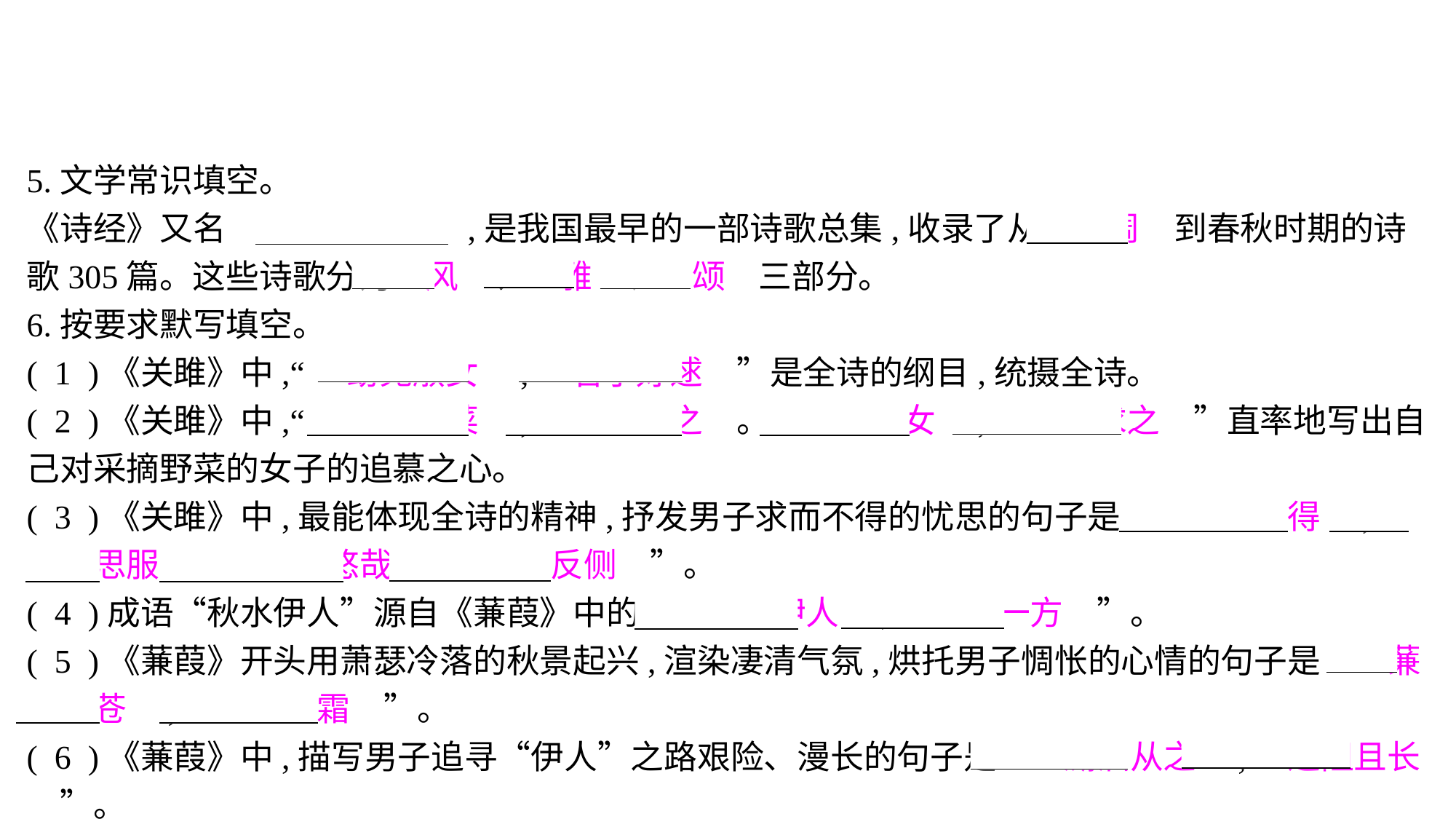

5.文学常识填空。
《诗经》又名　《诗三百》　,是我国最早的一部诗歌总集,收录了从　西周　到春秋时期的诗歌305篇。这些诗歌分为　风　、　雅　、　颂　三部分。
6.按要求默写填空。
(  1  )《关雎》中,“　窈窕淑女　,　君子好逑　”是全诗的纲目,统摄全诗。
(  2  )《关雎》中,“　参差荇菜　,　左右流之　。　窈窕淑女　,　寤寐求之　”直率地写出自己对采摘野菜的女子的追慕之心。
(  3  )《关雎》中,最能体现全诗的精神,抒发男子求而不得的忧思的句子是“　求之不得　,　寤寐思服　。　悠哉悠哉　,　辗转反侧　”。
(  4  )成语“秋水伊人”源自《蒹葭》中的“　所谓伊人　,　在水一方　”。
(  5  )《蒹葭》开头用萧瑟冷落的秋景起兴,渲染凄清气氛,烘托男子惆怅的心情的句子是“　蒹葭苍苍　,　白露为霜　”。
(  6  )《蒹葭》中,描写男子追寻“伊人”之路艰险、漫长的句子是“　溯洄从之　,　道阻且长　”。